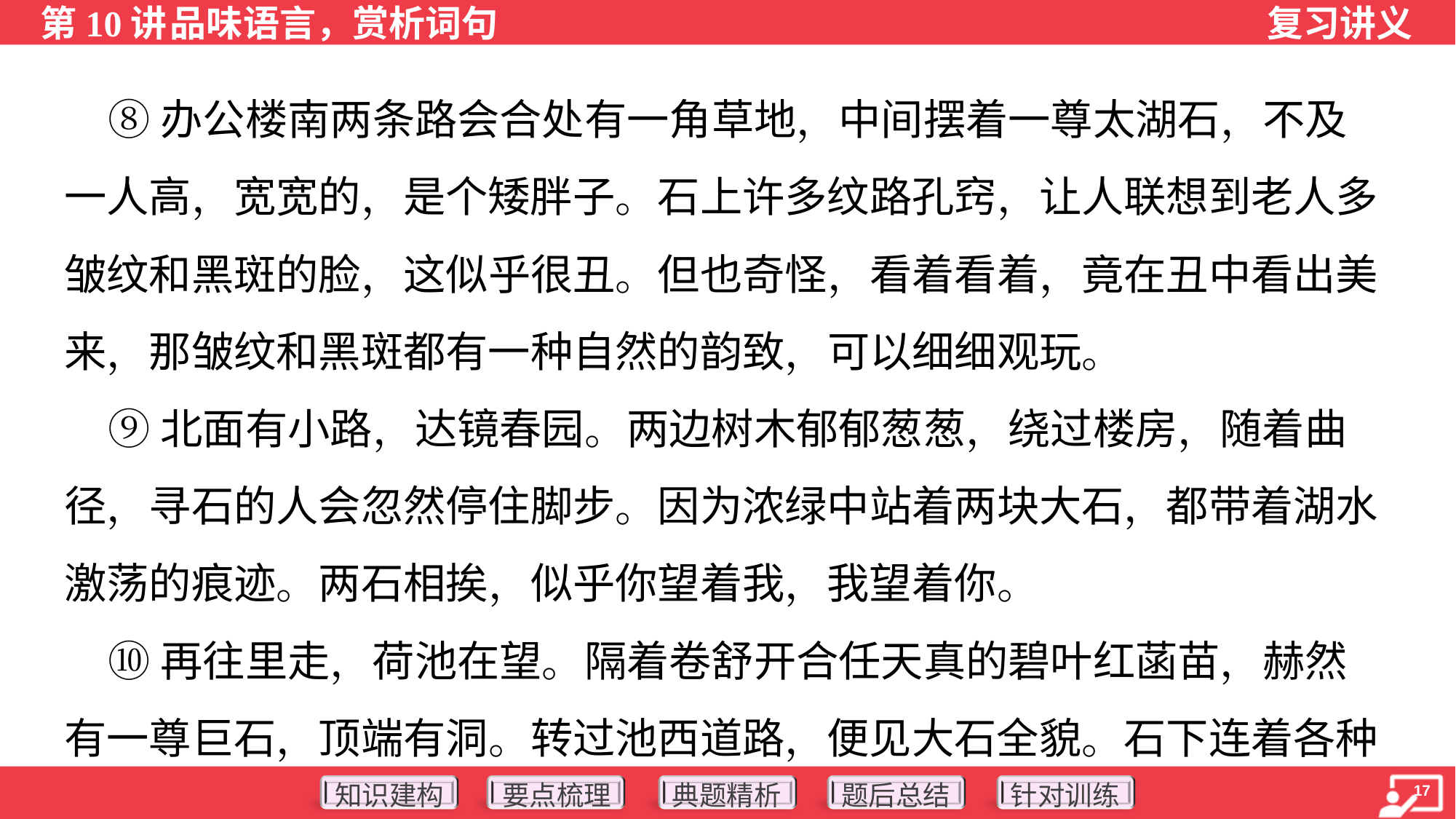

⑧办公楼南两条路会合处有一角草地，中间摆着一尊太湖石，不及
一人高，宽宽的，是个矮胖子。石上许多纹路孔窍，让人联想到老人多
皱纹和黑斑的脸，这似乎很丑。但也奇怪，看着看着，竟在丑中看出美
来，那皱纹和黑斑都有一种自然的韵致，可以细细观玩。
    ⑨北面有小路，达镜春园。两边树木郁郁葱葱，绕过楼房，随着曲
径，寻石的人会忽然停住脚步。因为浓绿中站着两块大石，都带着湖水
激荡的痕迹。两石相挨，似乎你望着我，我望着你。
    ⑩再往里走，荷池在望。隔着卷舒开合任天真的碧叶红菡苗，赫然
有一尊巨石，顶端有洞。转过池西道路，便见大石全貌。石下连着各种